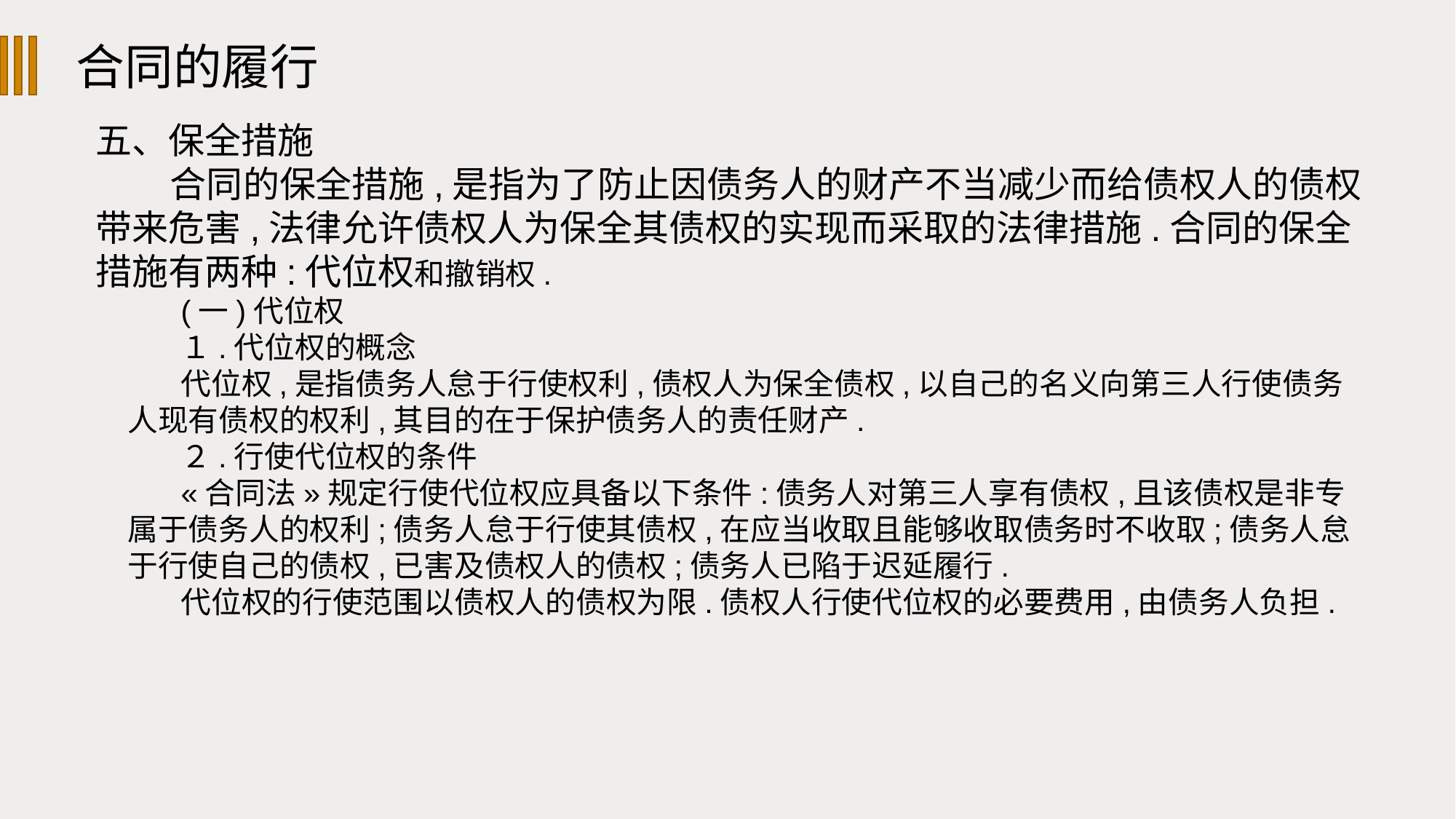

合同的履行

五、保全措施
合同的保全措施,是指为了防止因债务人的财产不当减少而给债权人的债权带来危害,法律允许债权人为保全其债权的实现而采取的法律措施.合同的保全措施有两种:代位权和撤销权.
(一)代位权
１.代位权的概念
代位权,是指债务人怠于行使权利,债权人为保全债权,以自己的名义向第三人行使债务人现有债权的权利,其目的在于保护债务人的责任财产.
２.行使代位权的条件
«合同法»规定行使代位权应具备以下条件:债务人对第三人享有债权,且该债权是非专属于债务人的权利;债务人怠于行使其债权,在应当收取且能够收取债务时不收取;债务人怠于行使自己的债权,已害及债权人的债权;债务人已陷于迟延履行.
代位权的行使范围以债权人的债权为限.债权人行使代位权的必要费用,由债务人负担.